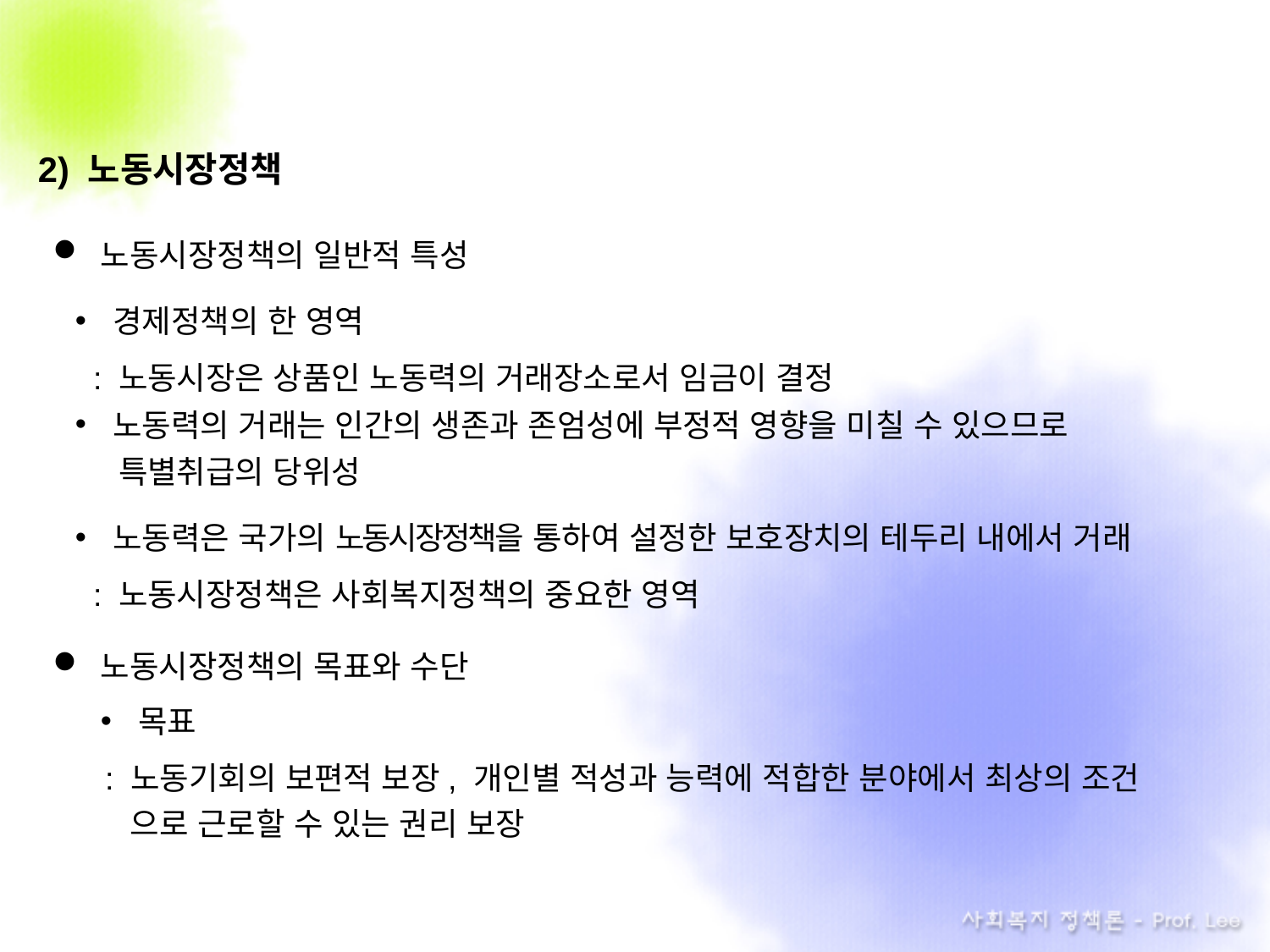

2) 노동시장정책

노동시장정책의 일반적 특성
경제정책의 한 영역
  : 노동시장은 상품인 노동력의 거래장소로서 임금이 결정
노동력의 거래는 인간의 생존과 존엄성에 부정적 영향을 미칠 수 있으므로
   .특별취급의 당위성
노동력은 국가의 노동시장정책을 통하여 설정한 보호장치의 테두리 내에서 거래
  : 노동시장정책은 사회복지정책의 중요한 영역
노동시장정책의 목표와 수단
목표

  : 노동기회의 보편적 보장, 개인별 적성과 능력에 적합한 분야에서 최상의 조건
    으로 근로할 수 있는 권리 보장